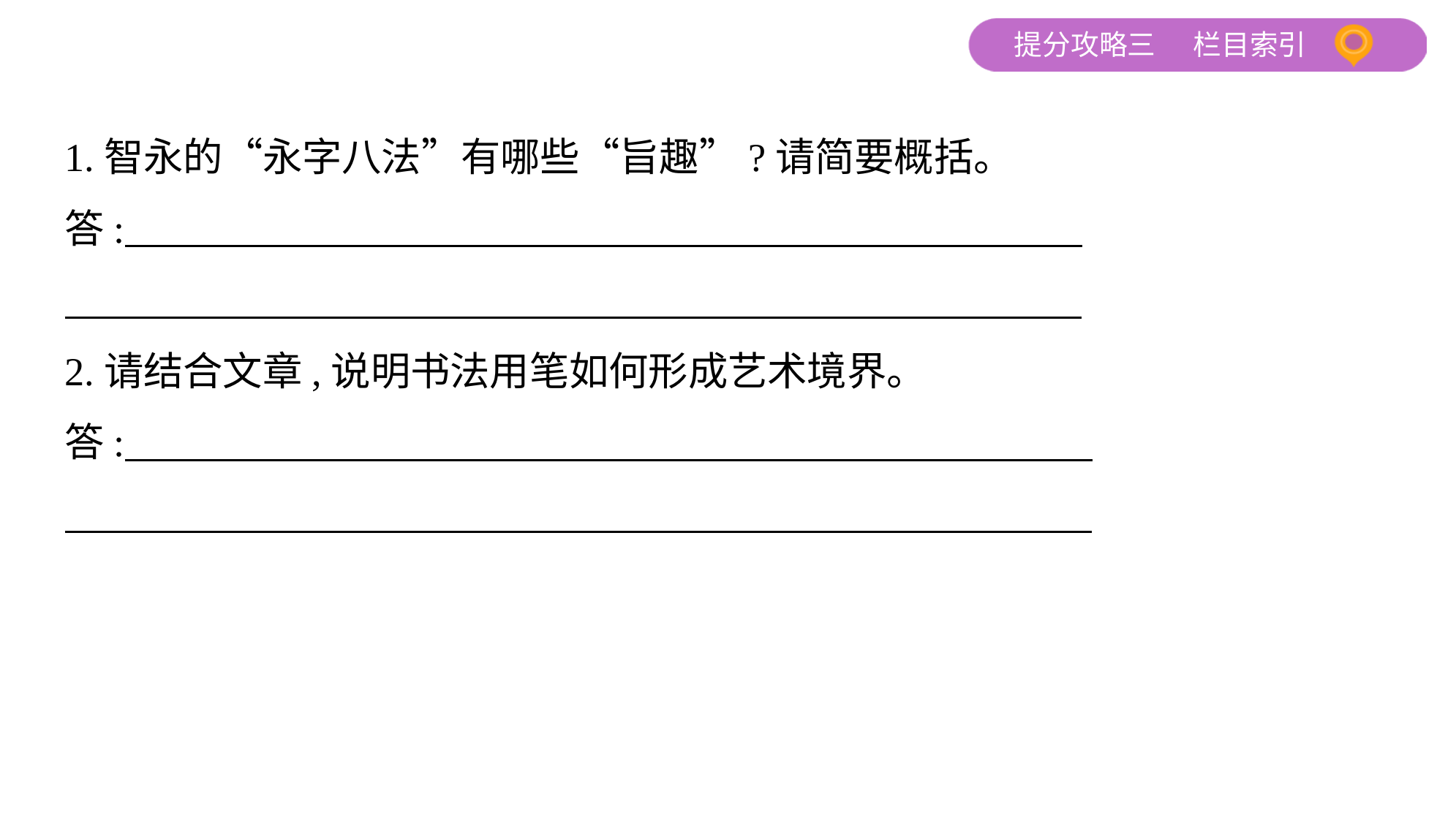

1.智永的“永字八法”有哪些“旨趣”?请简要概括。
答:

2.请结合文章,说明书法用笔如何形成艺术境界。
答: